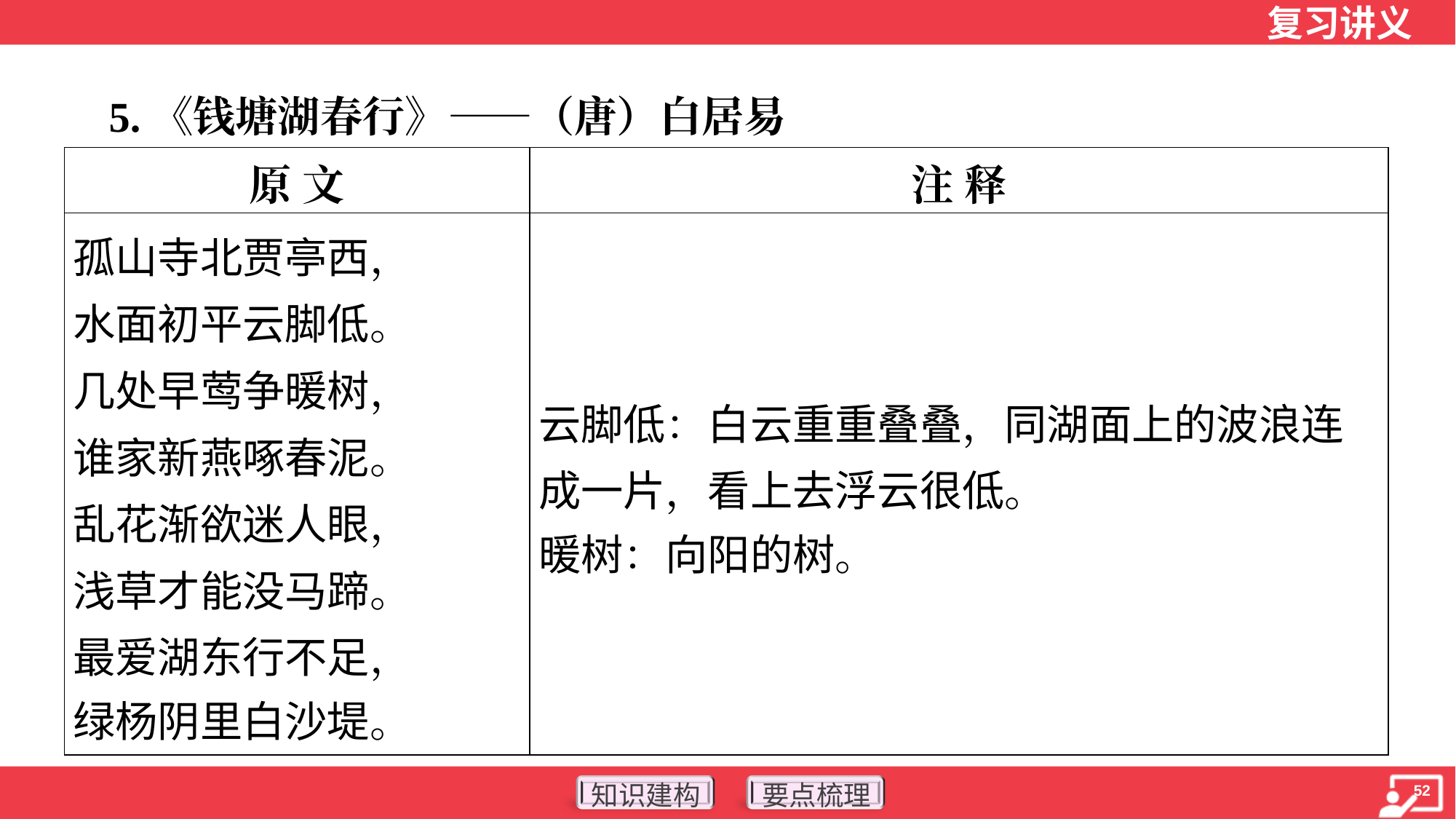

5.《钱塘湖春行》——（唐）白居易
| 原 文 | 注 释 |
| --- | --- |
| 孤山寺北贾亭西， 水面初平云脚低。 几处早莺争暖树， 谁家新燕啄春泥。 乱花渐欲迷人眼， 浅草才能没马蹄。 最爱湖东行不足， 绿杨阴里白沙堤。 | 云脚低：白云重重叠叠，同湖面上的波浪连成一片，看上去浮云很低。 暖树：向阳的树。 |